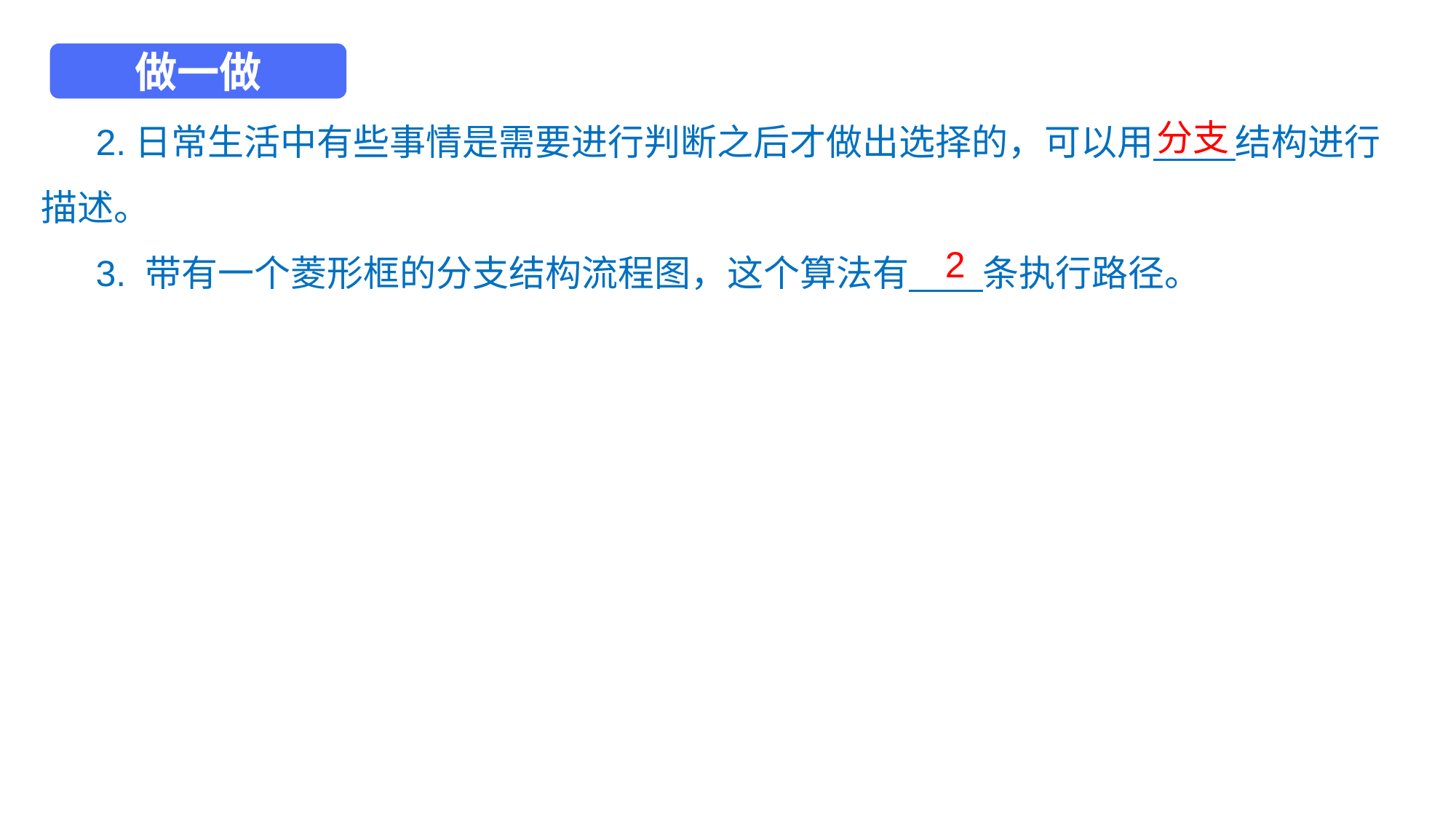

做一做
2.日常生活中有些事情是需要进行判断之后才做出选择的，可以用          结构进行描述。
3. 带有一个菱形框的分支结构流程图，这个算法有         条执行路径。
分支
2